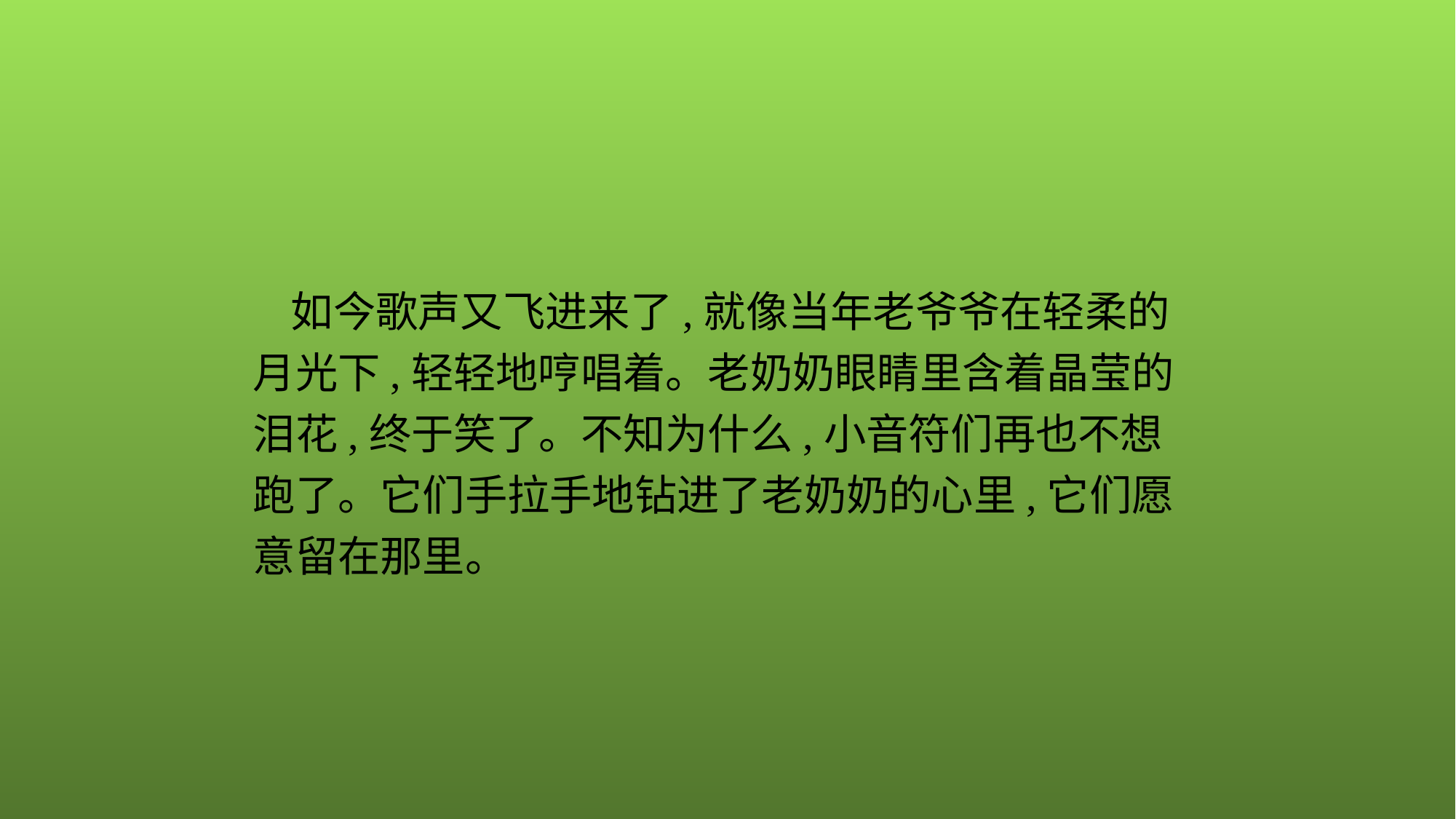

如今歌声又飞进来了,就像当年老爷爷在轻柔的月光下,轻轻地哼唱着。老奶奶眼睛里含着晶莹的泪花,终于笑了。不知为什么,小音符们再也不想跑了。它们手拉手地钻进了老奶奶的心里,它们愿意留在那里。